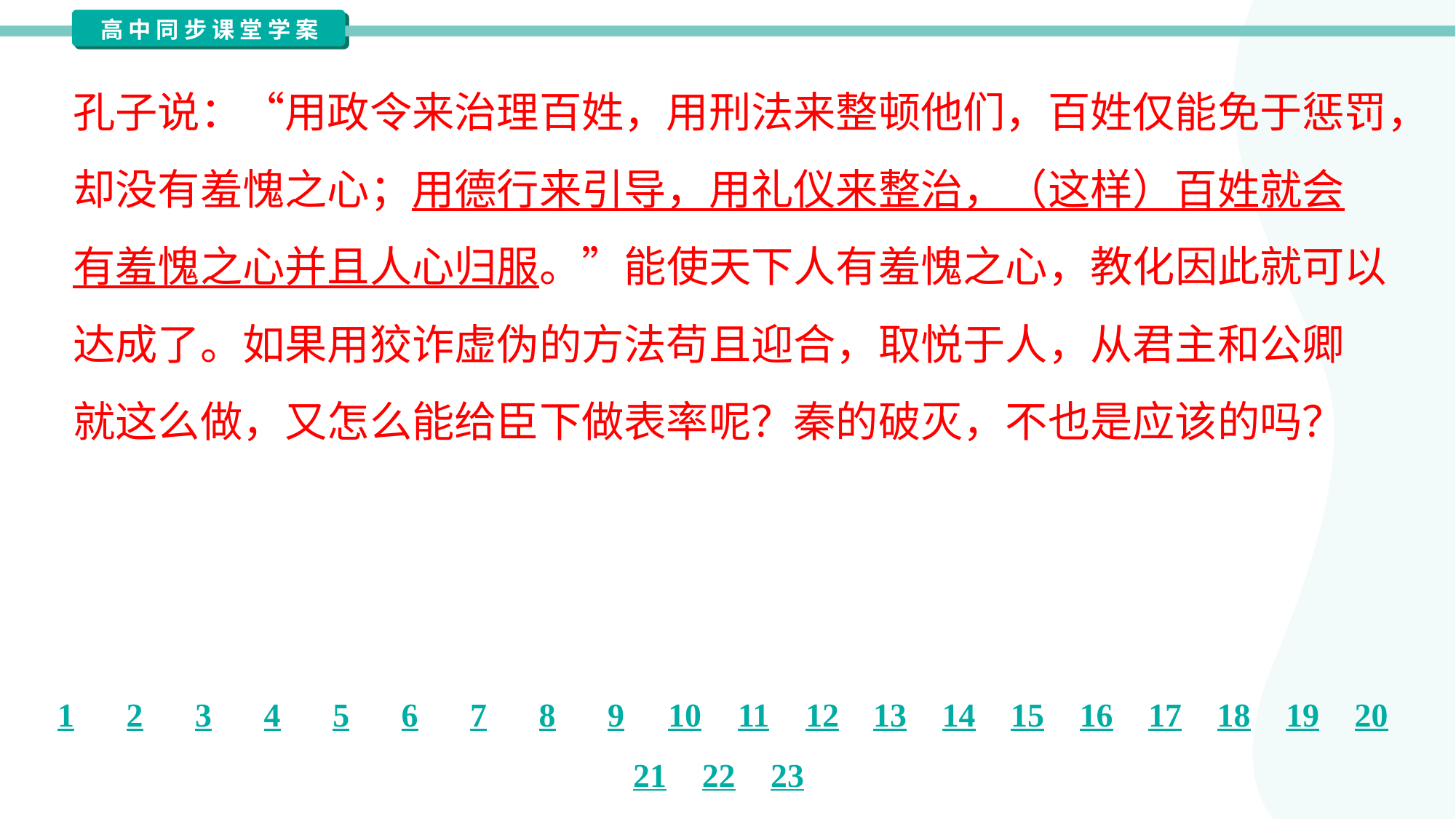

孔子说：“用政令来治理百姓，用刑法来整顿他们，百姓仅能免于惩罚，
却没有羞愧之心；用德行来引导，用礼仪来整治，（这样）百姓就会
有羞愧之心并且人心归服。”能使天下人有羞愧之心，教化因此就可以
达成了。如果用狡诈虚伪的方法苟且迎合，取悦于人，从君主和公卿
就这么做，又怎么能给臣下做表率呢？秦的破灭，不也是应该的吗？